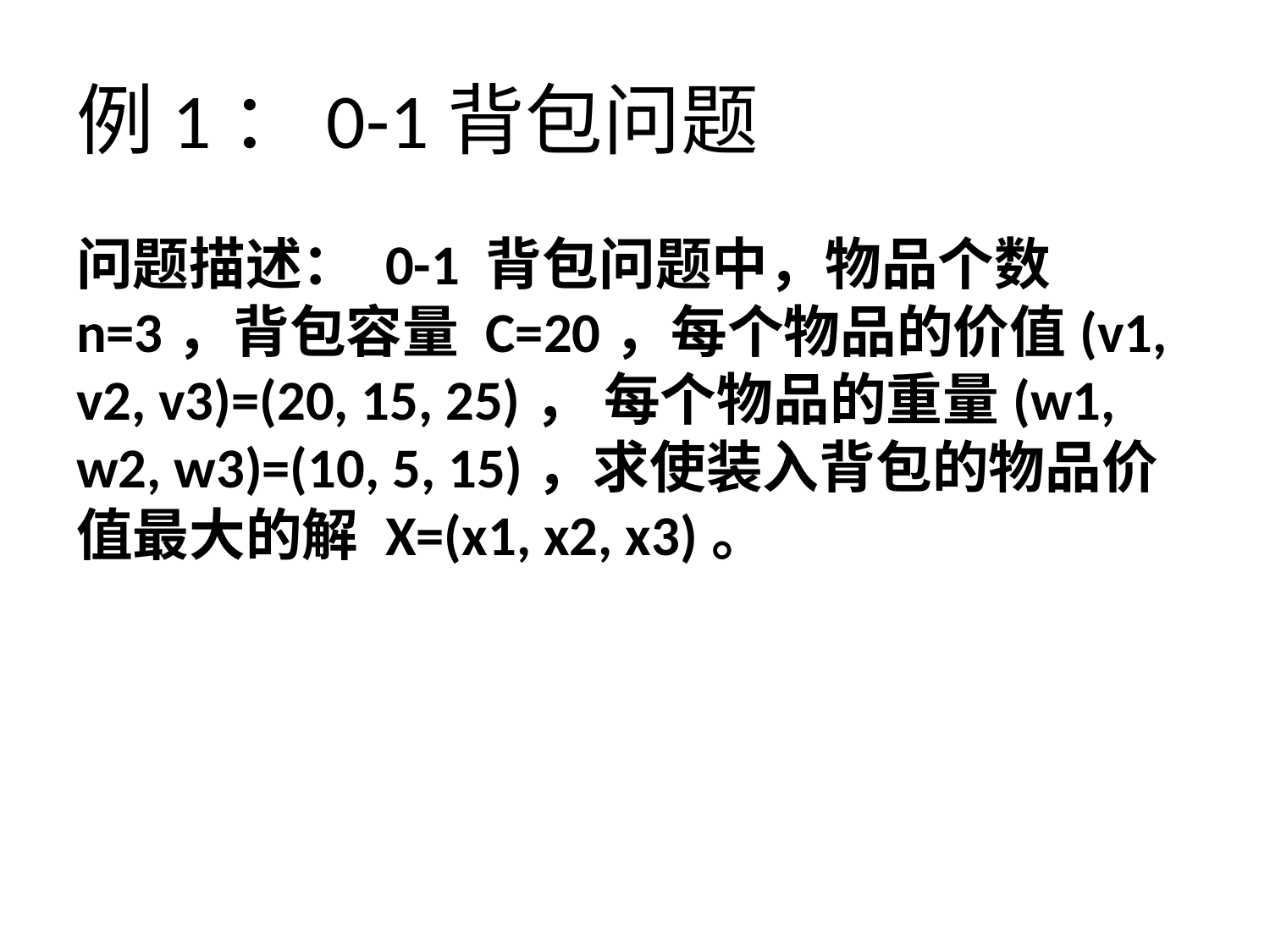

# 例1：0-1背包问题
问题描述： 0-1 背包问题中，物品个数 n=3，背包容量 C=20，每个物品的价值(v1, v2, v3)=(20, 15, 25)， 每个物品的重量(w1, w2, w3)=(10, 5, 15)，求使装入背包的物品价值最大的解 X=(x1, x2, x3)。